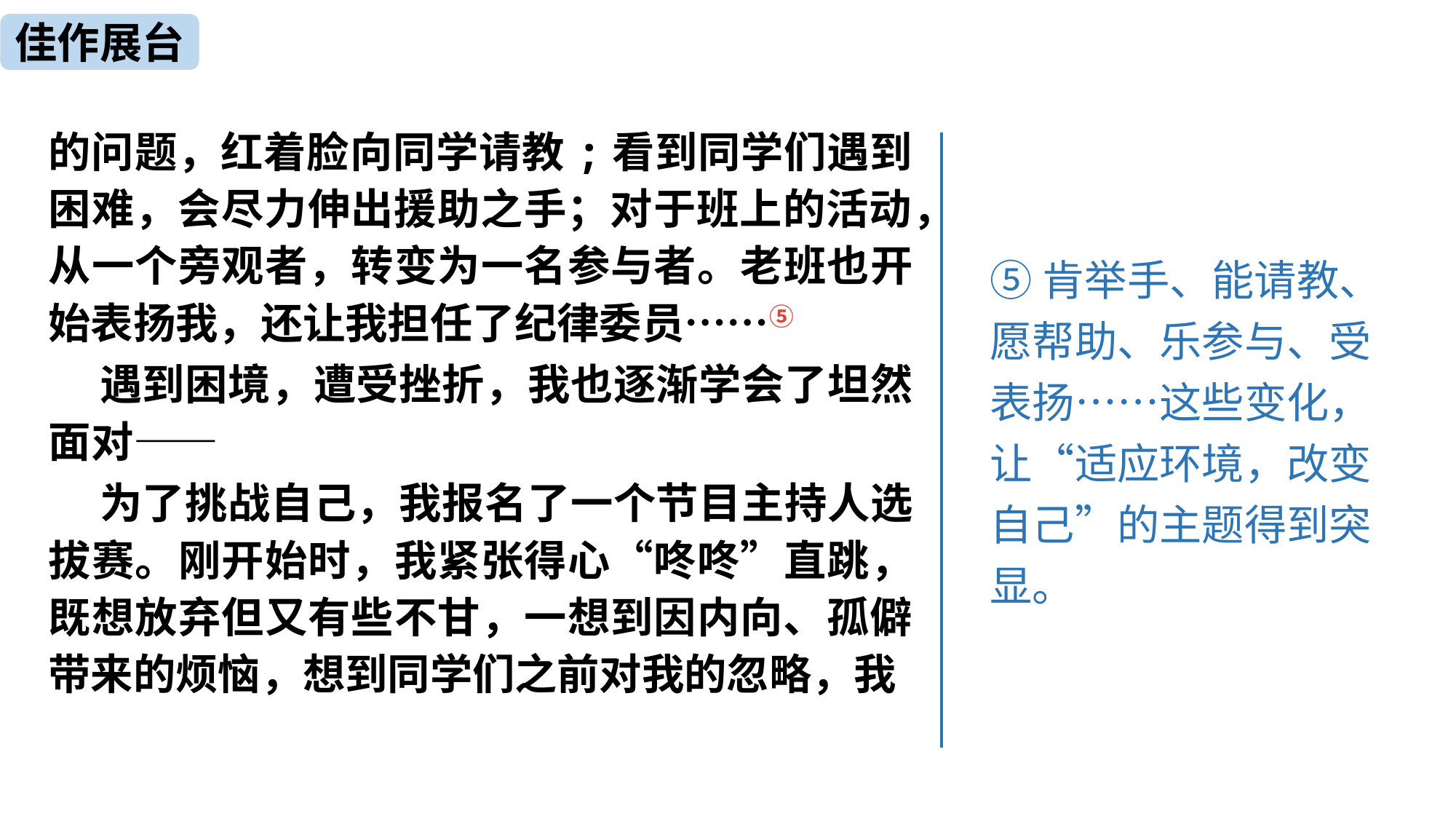

佳作展台
的问题，红着脸向同学请教;看到同学们遇到困难，会尽力伸出援助之手；对于班上的活动，从一个旁观者，转变为一名参与者。老班也开始表扬我，还让我担任了纪律委员……⑤
    遇到困境，遭受挫折，我也逐渐学会了坦然面对——
    为了挑战自己，我报名了一个节目主持人选拔赛。刚开始时，我紧张得心“咚咚”直跳，既想放弃但又有些不甘，一想到因内向、孤僻带来的烦恼，想到同学们之前对我的忽略，我
⑤肯举手、能请教、愿帮助、乐参与、受表扬……这些变化，让“适应环境，改变自己”的主题得到突显。